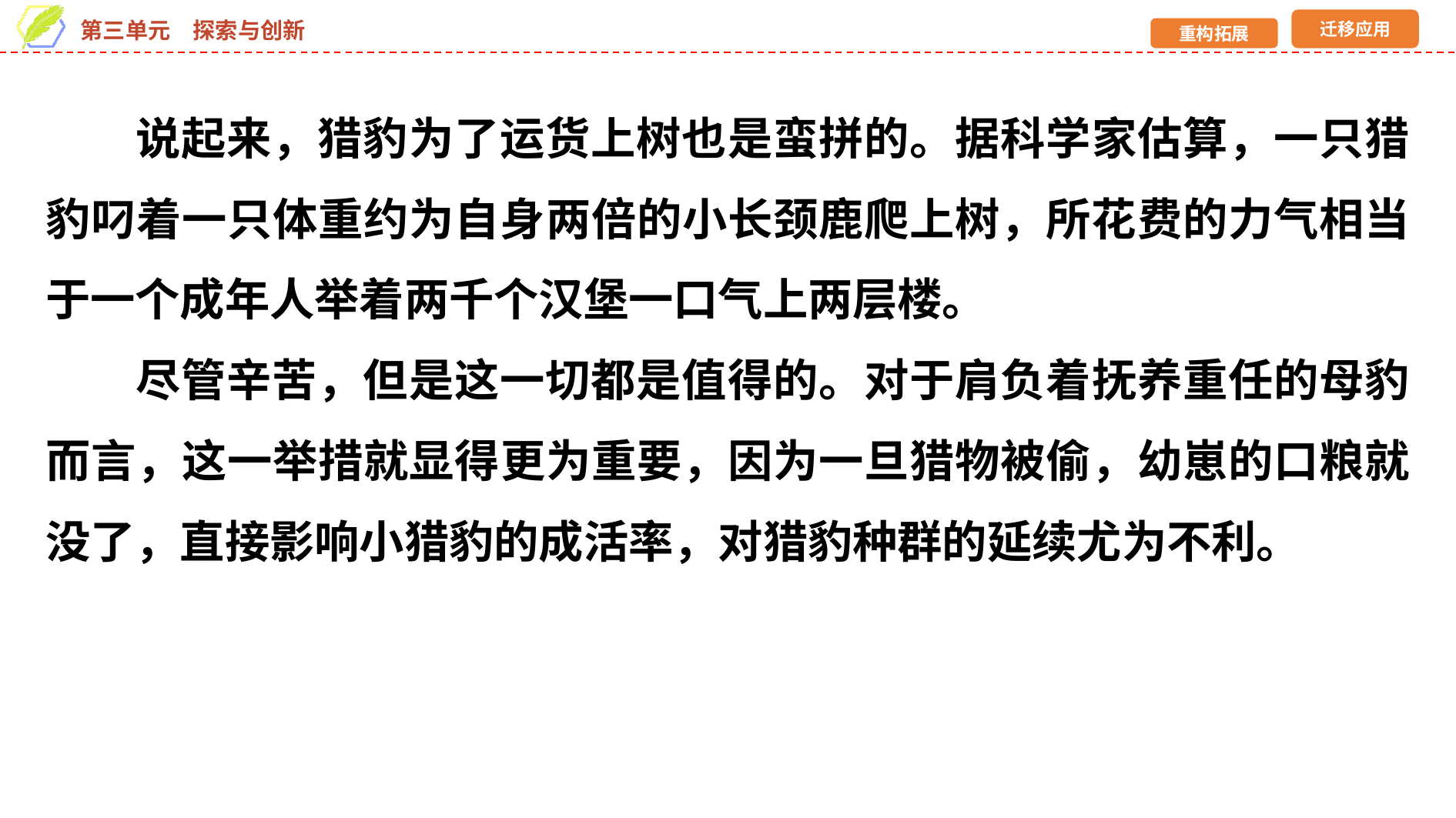

说起来，猎豹为了运货上树也是蛮拼的。据科学家估算，一只猎豹叼着一只体重约为自身两倍的小长颈鹿爬上树，所花费的力气相当于一个成年人举着两千个汉堡一口气上两层楼。
尽管辛苦，但是这一切都是值得的。对于肩负着抚养重任的母豹而言，这一举措就显得更为重要，因为一旦猎物被偷，幼崽的口粮就没了，直接影响小猎豹的成活率，对猎豹种群的延续尤为不利。